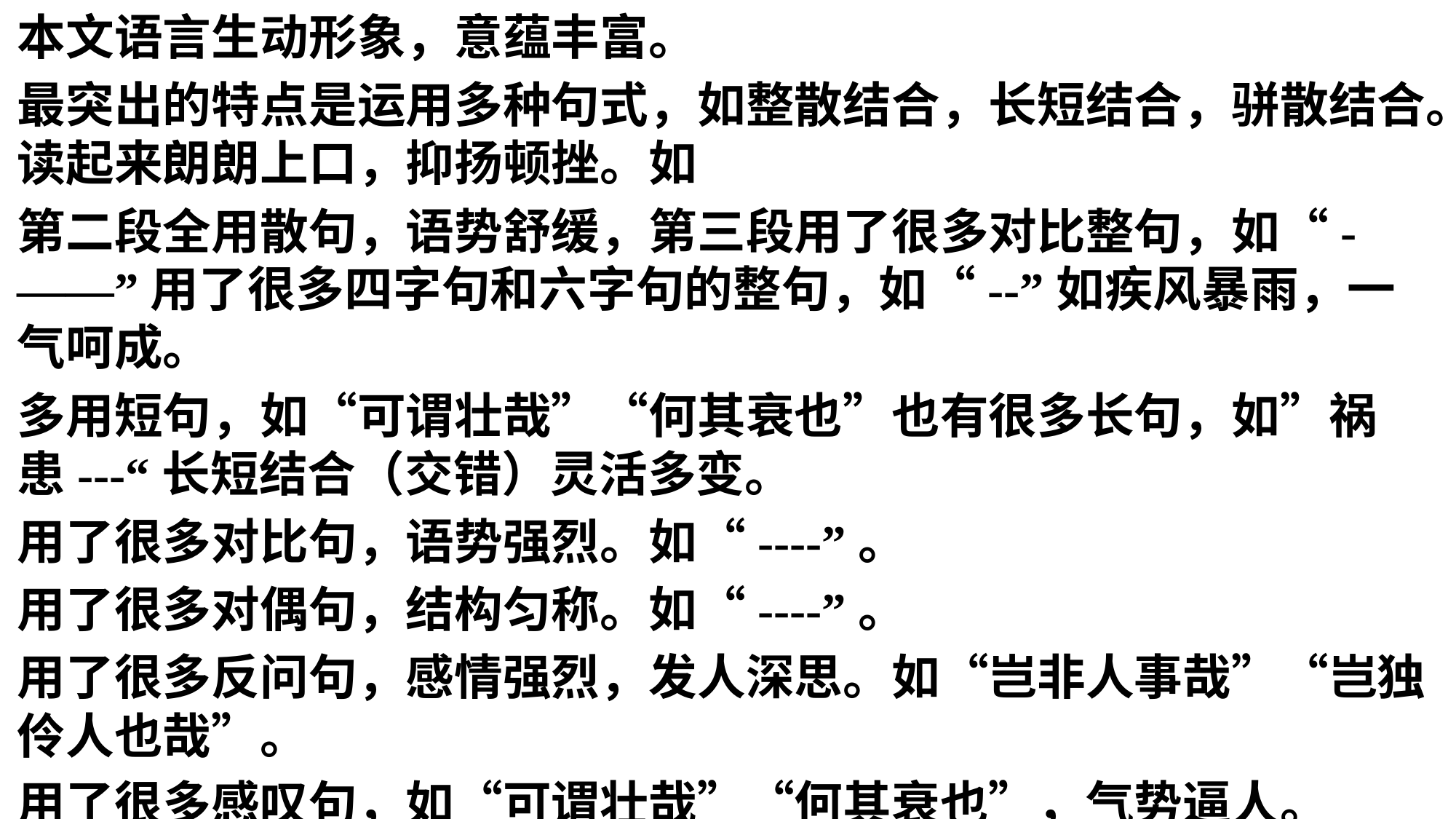

本文语言生动形象，意蕴丰富。
最突出的特点是运用多种句式，如整散结合，长短结合，骈散结合。读起来朗朗上口，抑扬顿挫。如
第二段全用散句，语势舒缓，第三段用了很多对比整句，如“-——”用了很多四字句和六字句的整句，如“--”如疾风暴雨，一气呵成。
多用短句，如“可谓壮哉”“何其衰也”也有很多长句，如”祸患---“长短结合（交错）灵活多变。
用了很多对比句，语势强烈。如“----”。
用了很多对偶句，结构匀称。如“----”。
用了很多反问句，感情强烈，发人深思。如“岂非人事哉”“岂独伶人也哉”。
用了很多感叹句，如“可谓壮哉”“何其衰也”，气势逼人。